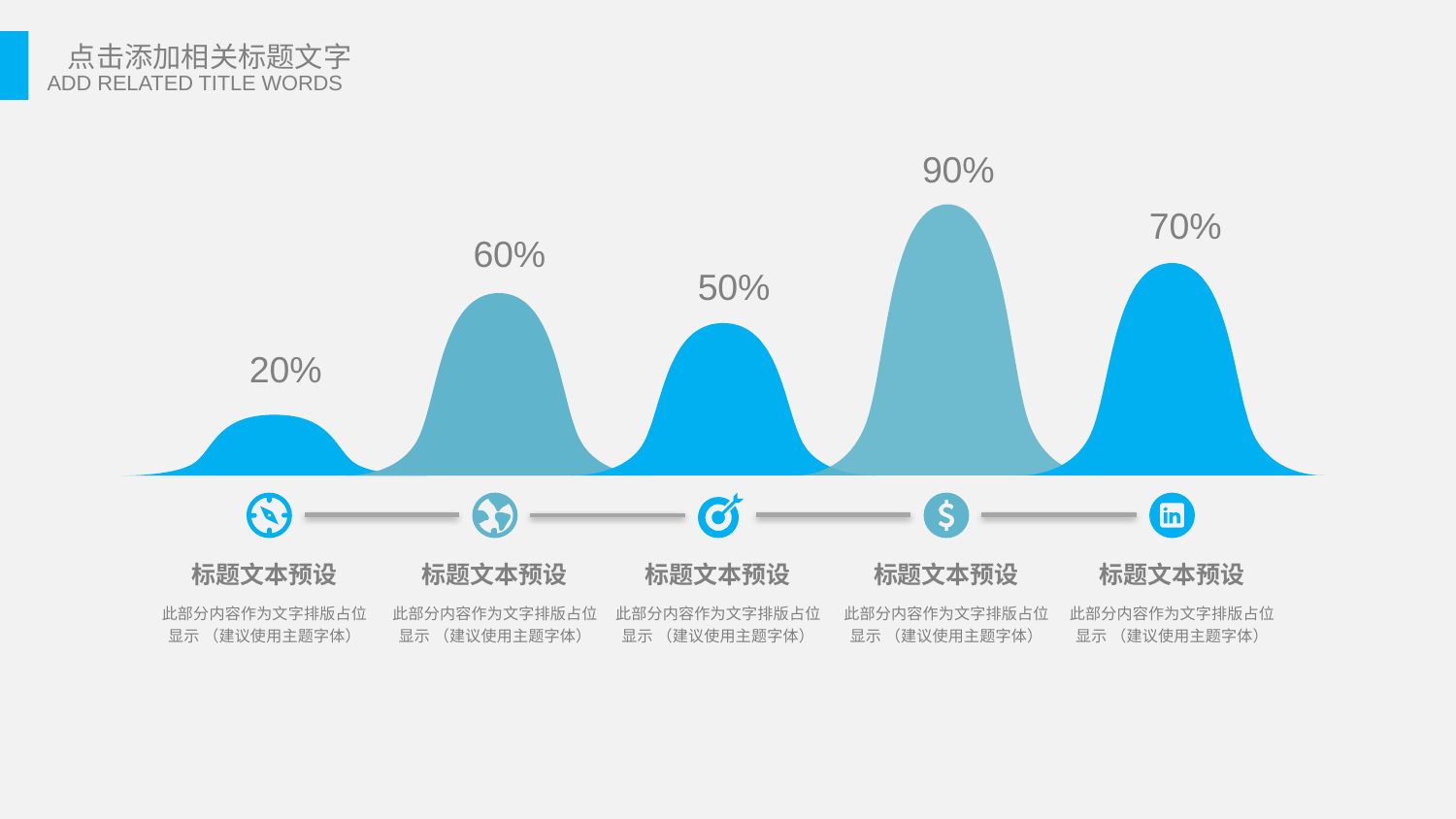

90%
70%

60%

50%

20%

标题文本预设
标题文本预设
标题文本预设
标题文本预设
标题文本预设
此部分内容作为文字排版占位显示 （建议使用主题字体）
此部分内容作为文字排版占位显示 （建议使用主题字体）
此部分内容作为文字排版占位显示 （建议使用主题字体）
此部分内容作为文字排版占位显示 （建议使用主题字体）
此部分内容作为文字排版占位显示 （建议使用主题字体）